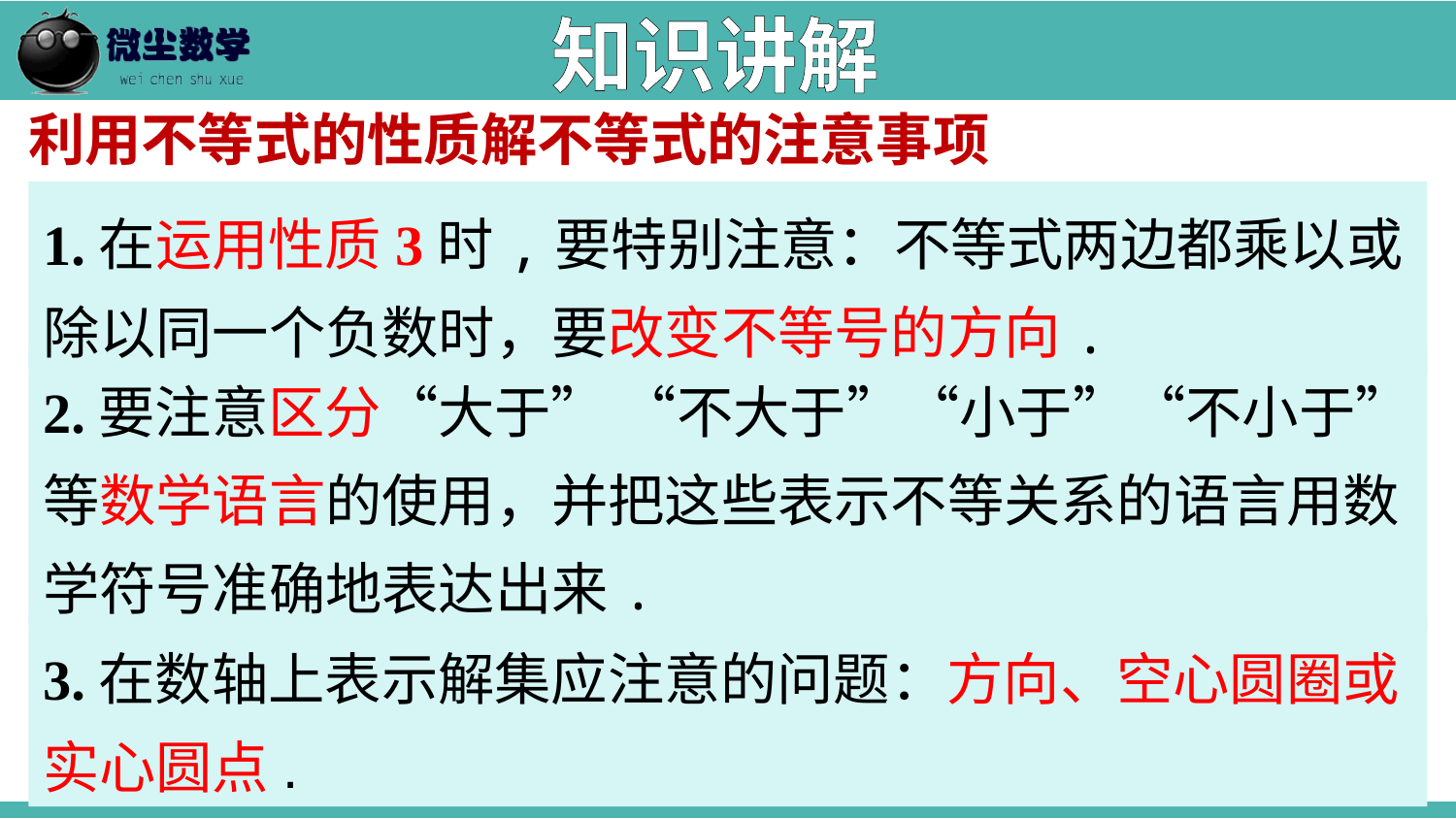

知识讲解
利用不等式的性质解不等式的注意事项
1.在运用性质3时,要特别注意：不等式两边都乘以或除以同一个负数时，要改变不等号的方向.
2.要注意区分“大于” “不大于”“小于”“不小于”等数学语言的使用，并把这些表示不等关系的语言用数学符号准确地表达出来.
3.在数轴上表示解集应注意的问题：方向、空心圆圈或实心圆点.